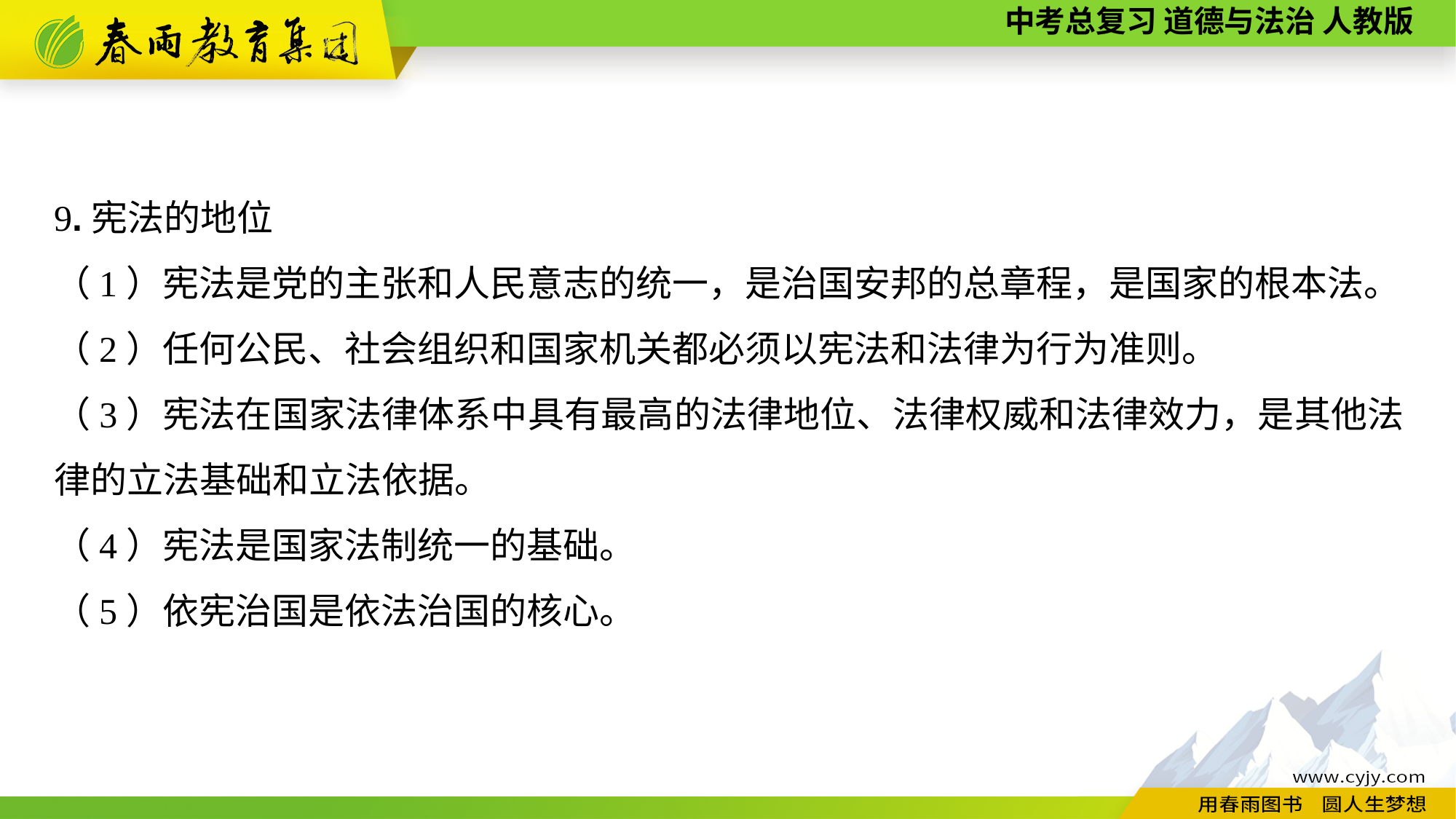

9.宪法的地位
（1）宪法是党的主张和人民意志的统一，是治国安邦的总章程，是国家的根本法。
（2）任何公民、社会组织和国家机关都必须以宪法和法律为行为准则。
（3）宪法在国家法律体系中具有最高的法律地位、法律权威和法律效力，是其他法律的立法基础和立法依据。
（4）宪法是国家法制统一的基础。
（5）依宪治国是依法治国的核心。